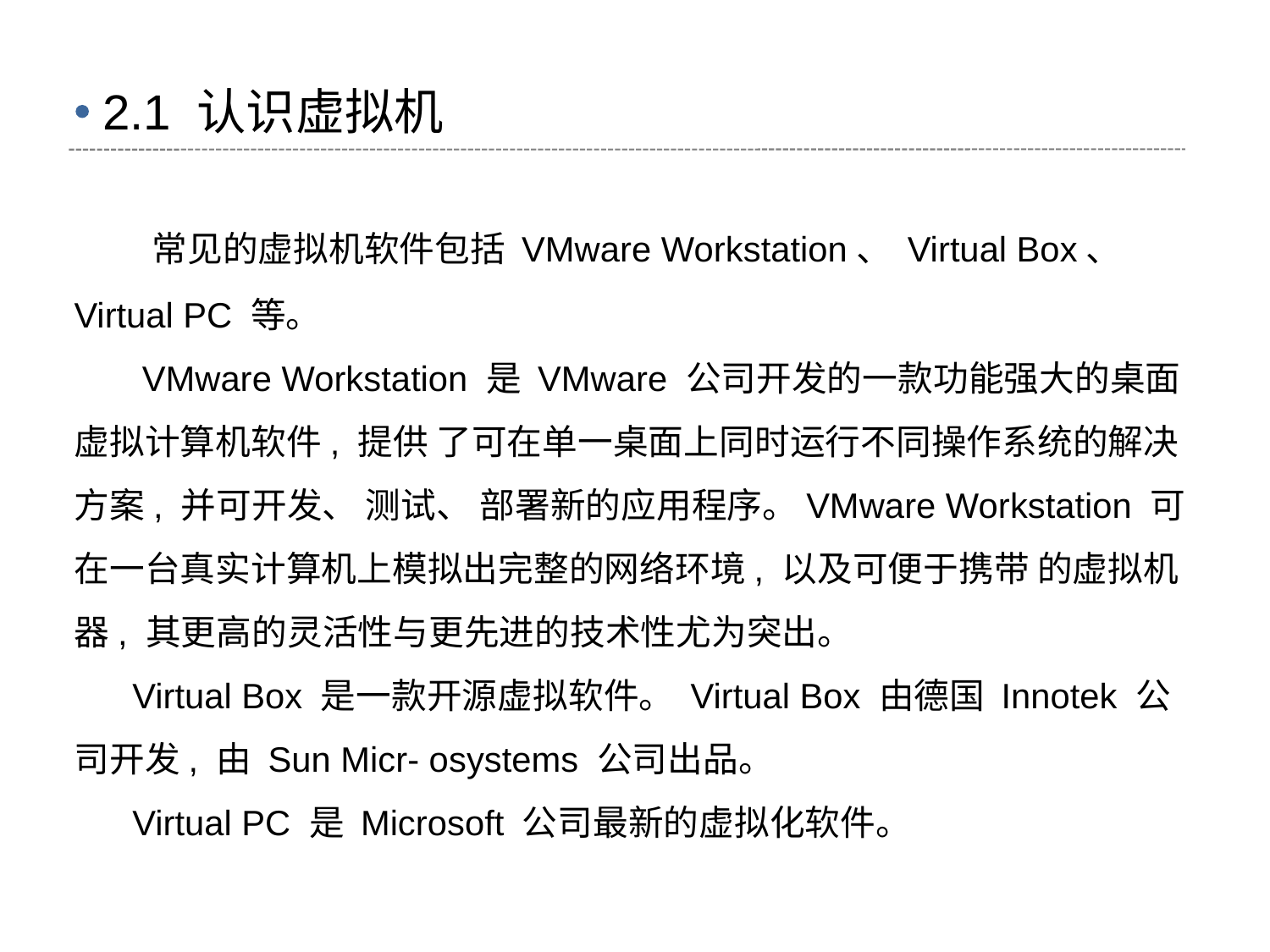

2.1 认识虚拟机
      常见的虚拟机软件包括 VMware Workstation、 Virtual Box、 Virtual PC 等。
       VMware Workstation 是 VMware 公司开发的一款功能强大的桌面虚拟计算机软件, 提供 了可在单一桌面上同时运行不同操作系统的解决方案, 并可开发、 测试、 部署新的应用程序。VMware Workstation 可在一台真实计算机上模拟出完整的网络环境, 以及可便于携带 的虚拟机器, 其更高的灵活性与更先进的技术性尤为突出。
      Virtual Box 是一款开源虚拟软件。 Virtual Box 由德国 Innotek 公司开发, 由 Sun Micr- osystems 公司出品。
      Virtual PC 是 Microsoft 公司最新的虚拟化软件。
点击请替换文字内容